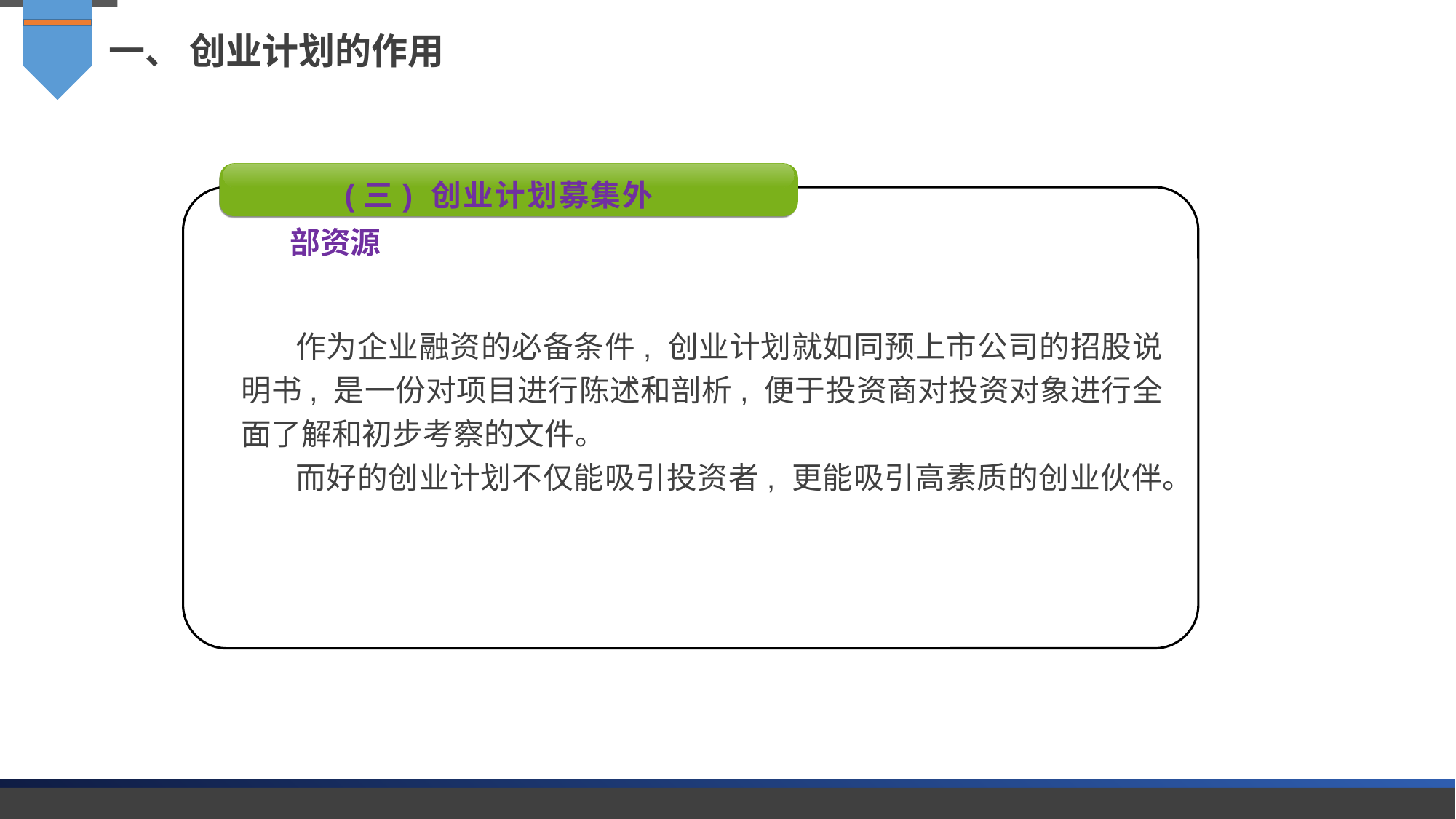

一、 创业计划的作用
(三) 创业计划募集外部资源

作为企业融资的必备条件, 创业计划就如同预上市公司的招股说明书, 是一份对项目进行陈述和剖析, 便于投资商对投资对象进行全面了解和初步考察的文件。
而好的创业计划不仅能吸引投资者, 更能吸引高素质的创业伙伴。